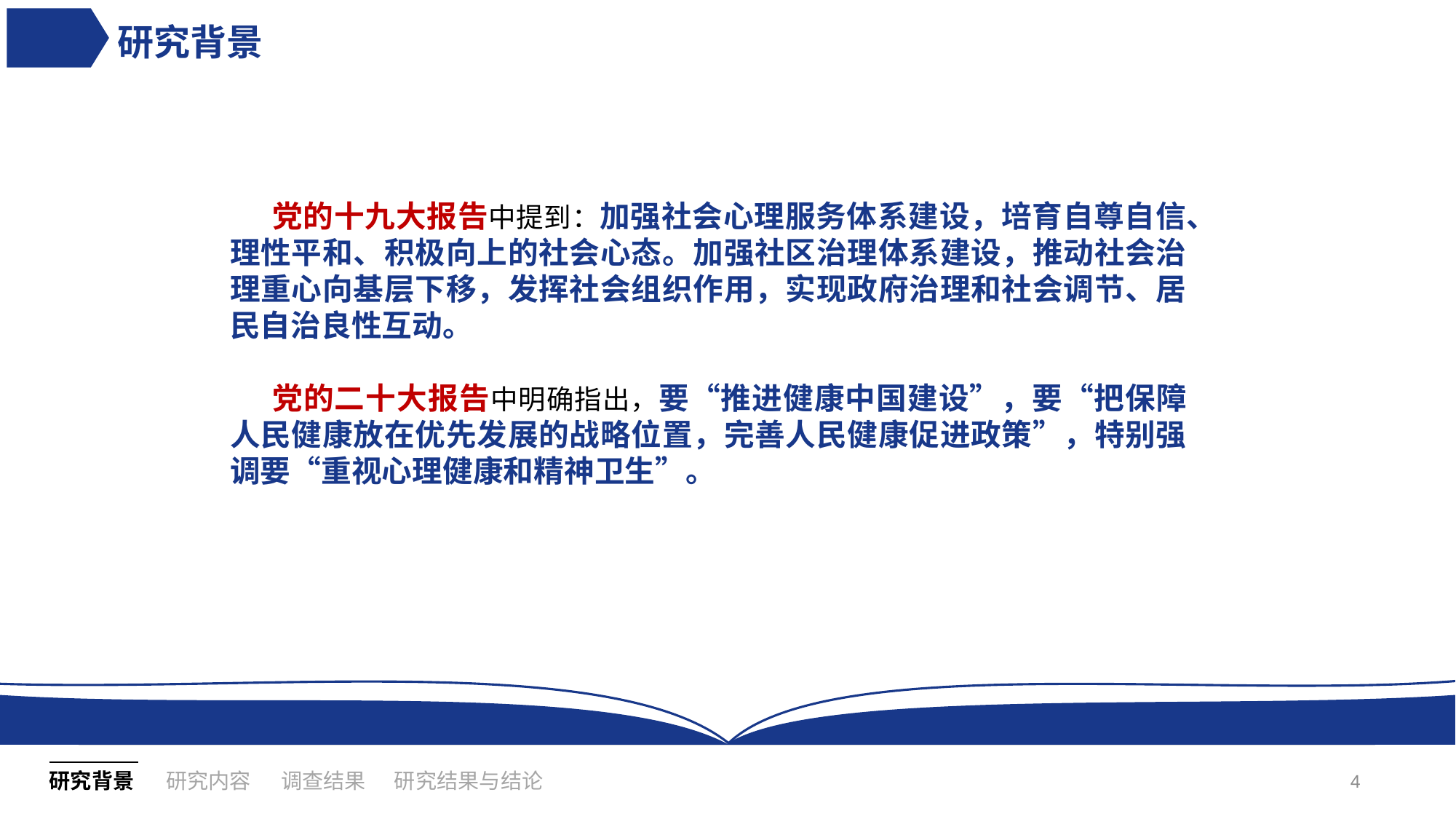

# 研究背景
党的十九大报告中提到：加强社会心理服务体系建设，培育自尊自信、理性平和、积极向上的社会心态。加强社区治理体系建设，推动社会治理重心向基层下移，发挥社会组织作用，实现政府治理和社会调节、居民自治良性互动。

党的二十大报告中明确指出，要“推进健康中国建设”，要“把保障人民健康放在优先发展的战略位置，完善人民健康促进政策”，特别强调要“重视心理健康和精神卫生”。

4
研究内容
调查结果
研究背景
研究结果与结论